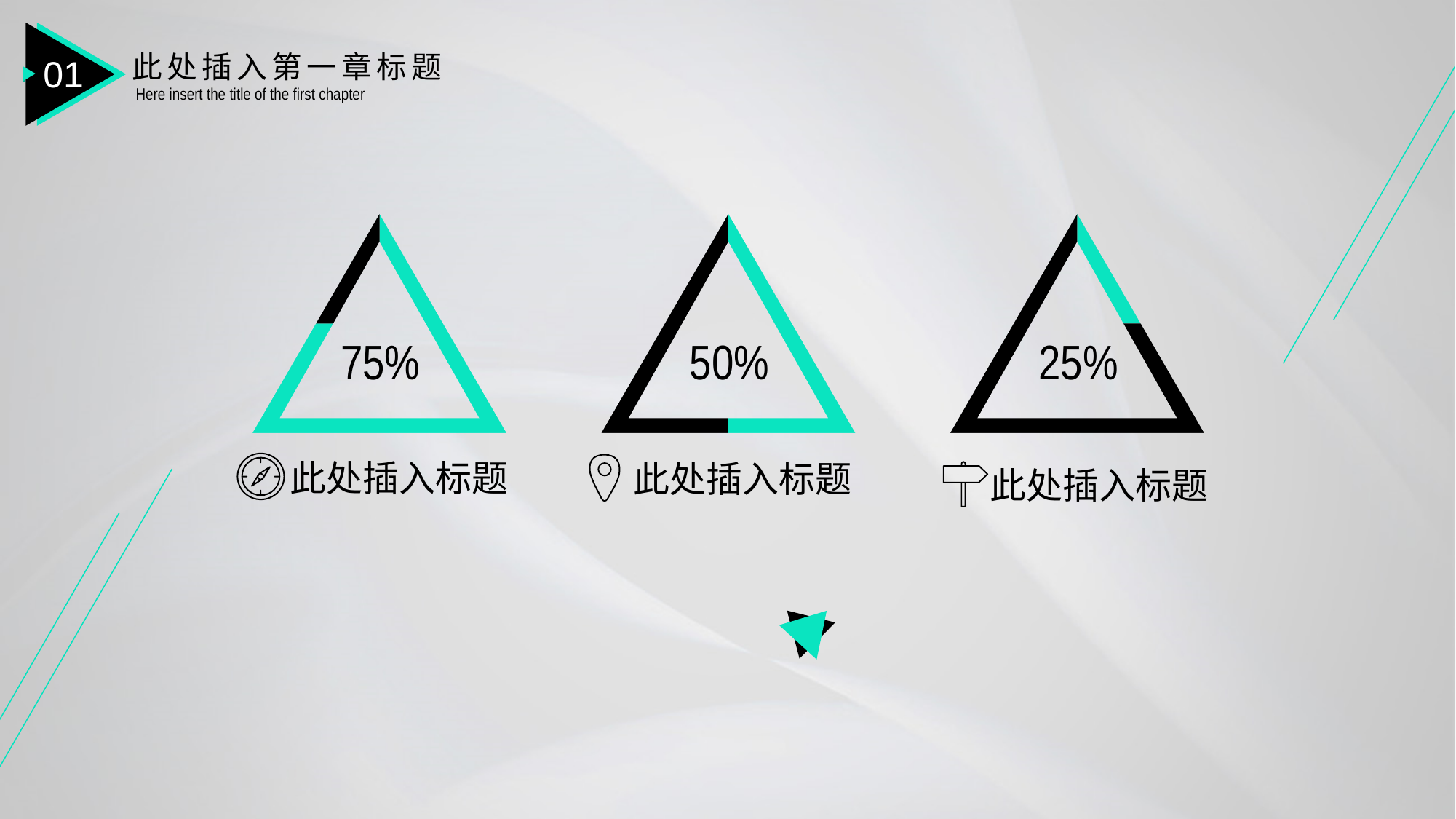

01

此处插入第一章标题
Here insert the title of the first chapter

### Chart

| Category | 销售额 |
|---|---|
| 第一季度 | 9.0 |
| 第二季度 | 3.0 |

### Chart

| Category | 销售额 |
|---|---|
| 第一季度 | 9.0 |
| 第二季度 | 9.0 |

### Chart

| Category | 销售额 |
|---|---|
| 第一季度 | 3.0 |
| 第二季度 | 9.0 |
75%
50%
25%
此处插入标题

此处插入标题

此处插入标题